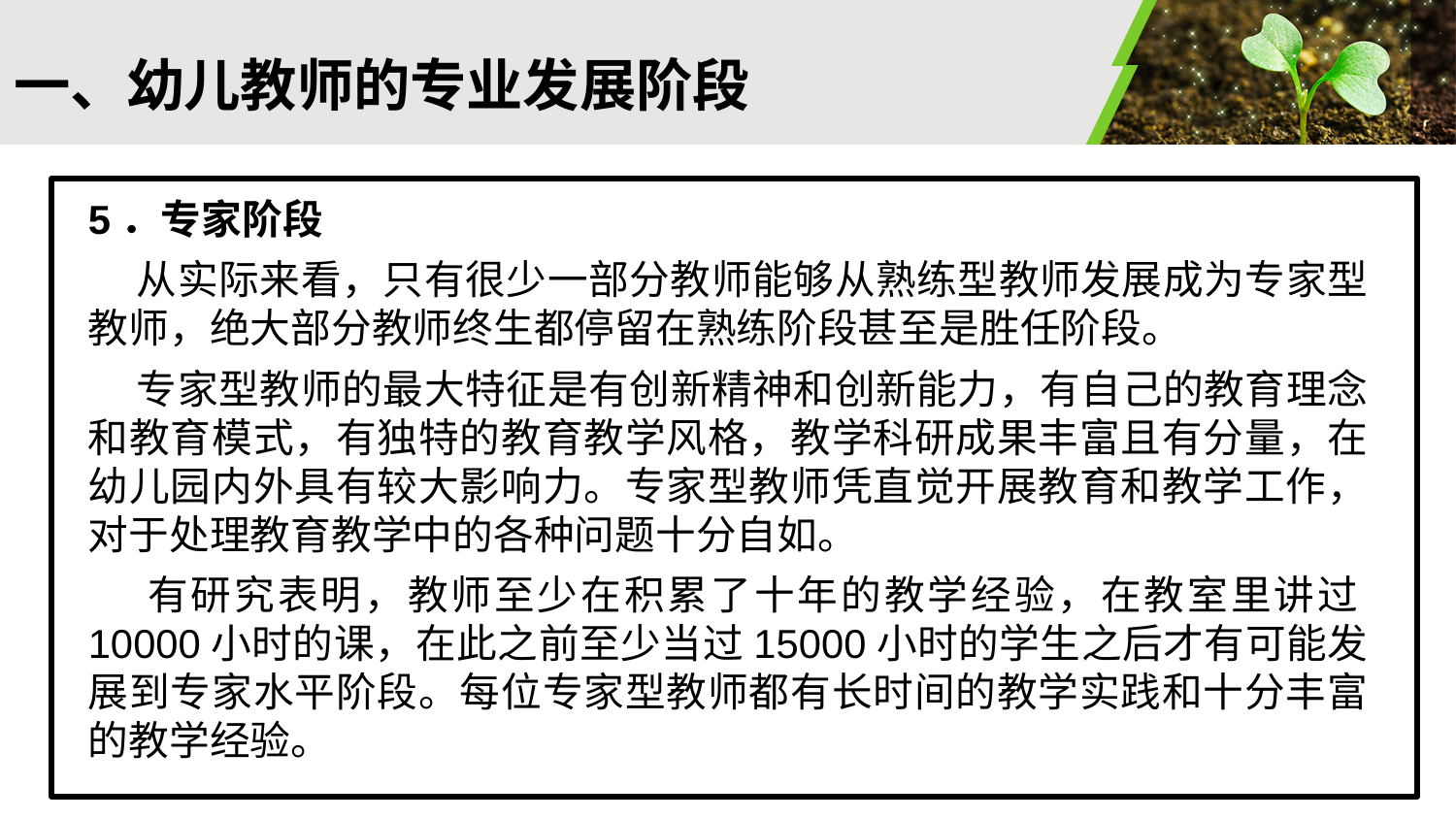

#
一、幼儿教师的专业发展阶段

5．专家阶段
    从实际来看，只有很少一部分教师能够从熟练型教师发展成为专家型教师，绝大部分教师终生都停留在熟练阶段甚至是胜任阶段。
    专家型教师的最大特征是有创新精神和创新能力，有自己的教育理念和教育模式，有独特的教育教学风格，教学科研成果丰富且有分量，在幼儿园内外具有较大影响力。专家型教师凭直觉开展教育和教学工作，对于处理教育教学中的各种问题十分自如。
    有研究表明，教师至少在积累了十年的教学经验，在教室里讲过10000小时的课，在此之前至少当过15000小时的学生之后才有可能发展到专家水平阶段。每位专家型教师都有长时间的教学实践和十分丰富的教学经验。